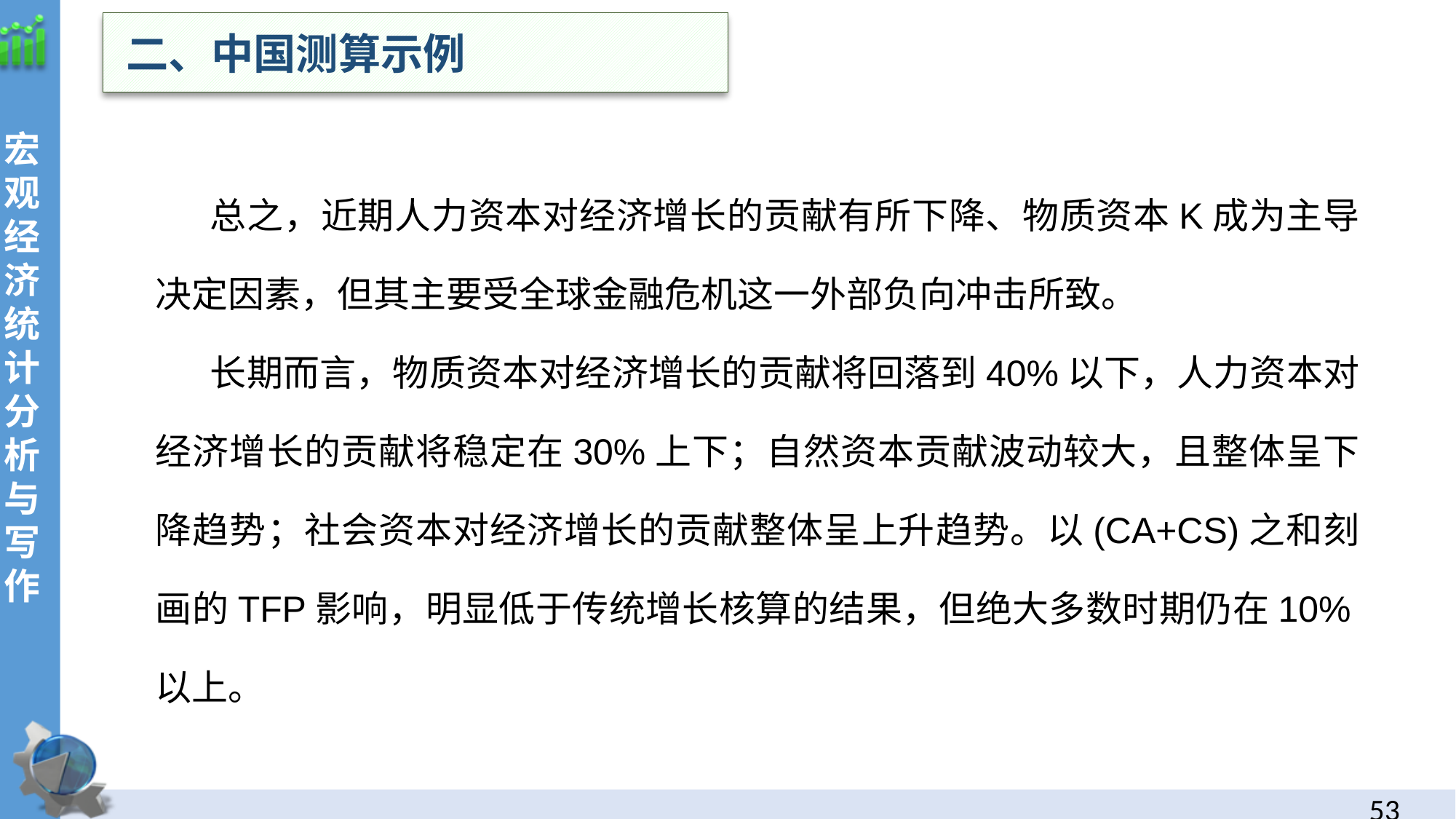

二、中国测算示例
总之，近期人力资本对经济增长的贡献有所下降、物质资本K成为主导决定因素，但其主要受全球金融危机这一外部负向冲击所致。
长期而言，物质资本对经济增长的贡献将回落到40%以下，人力资本对经济增长的贡献将稳定在30%上下；自然资本贡献波动较大，且整体呈下降趋势；社会资本对经济增长的贡献整体呈上升趋势。以(CA+CS)之和刻画的TFP影响，明显低于传统增长核算的结果，但绝大多数时期仍在10%以上。
53